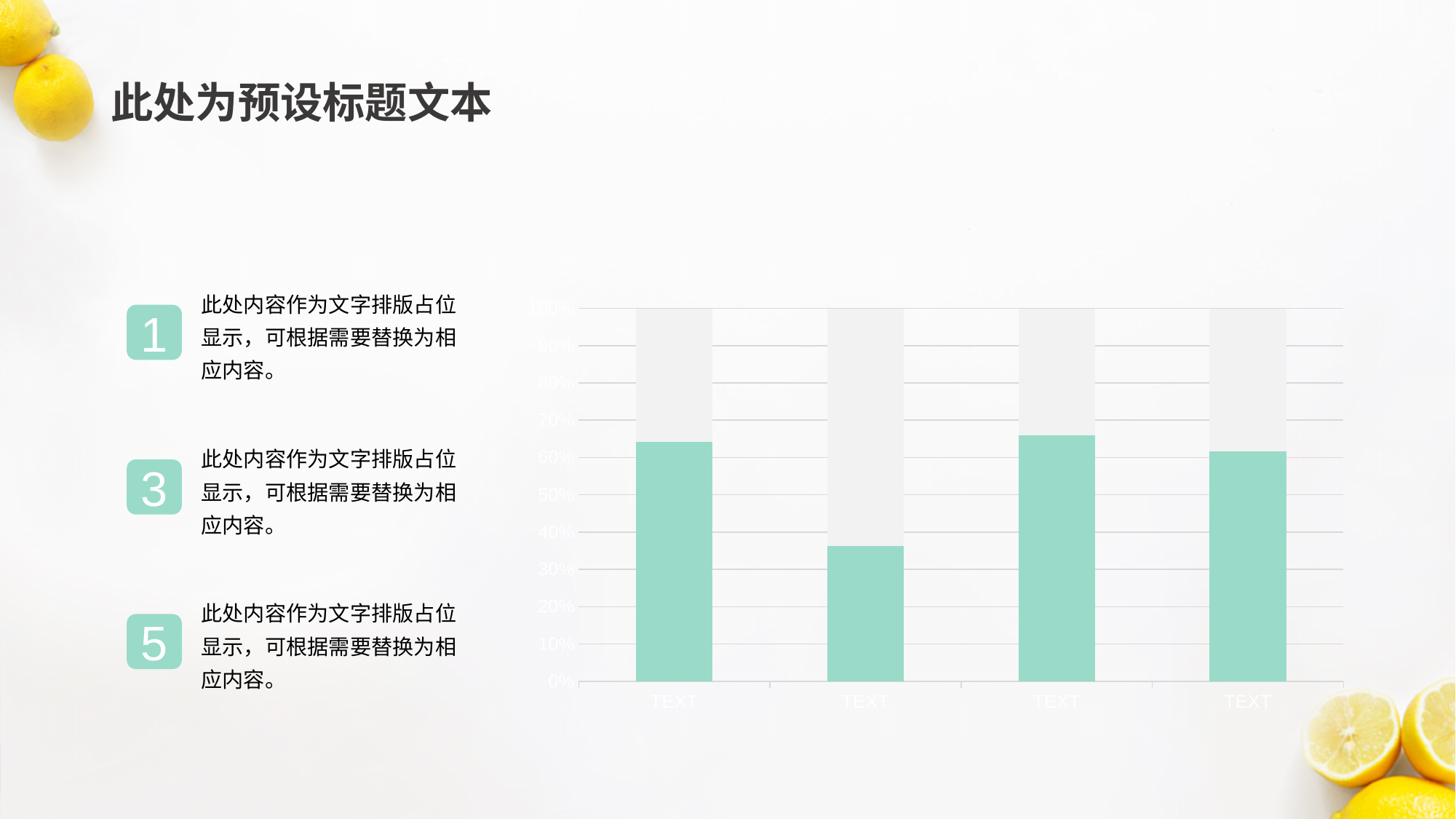

# 此处为预设标题文本
此处内容作为文字排版占位显示，可根据需要替换为相应内容。

### Chart

| Category | 系列 1 | 系列 2 |
|---|---|---|
| TEXT | 4.3 | 2.4 |
| TEXT | 2.5 | 4.4 |
| TEXT | 3.5 | 1.8 |
| TEXT | 4.5 | 2.8 |
1
此处内容作为文字排版占位显示，可根据需要替换为相应内容。
3
此处内容作为文字排版占位显示，可根据需要替换为相应内容。
5